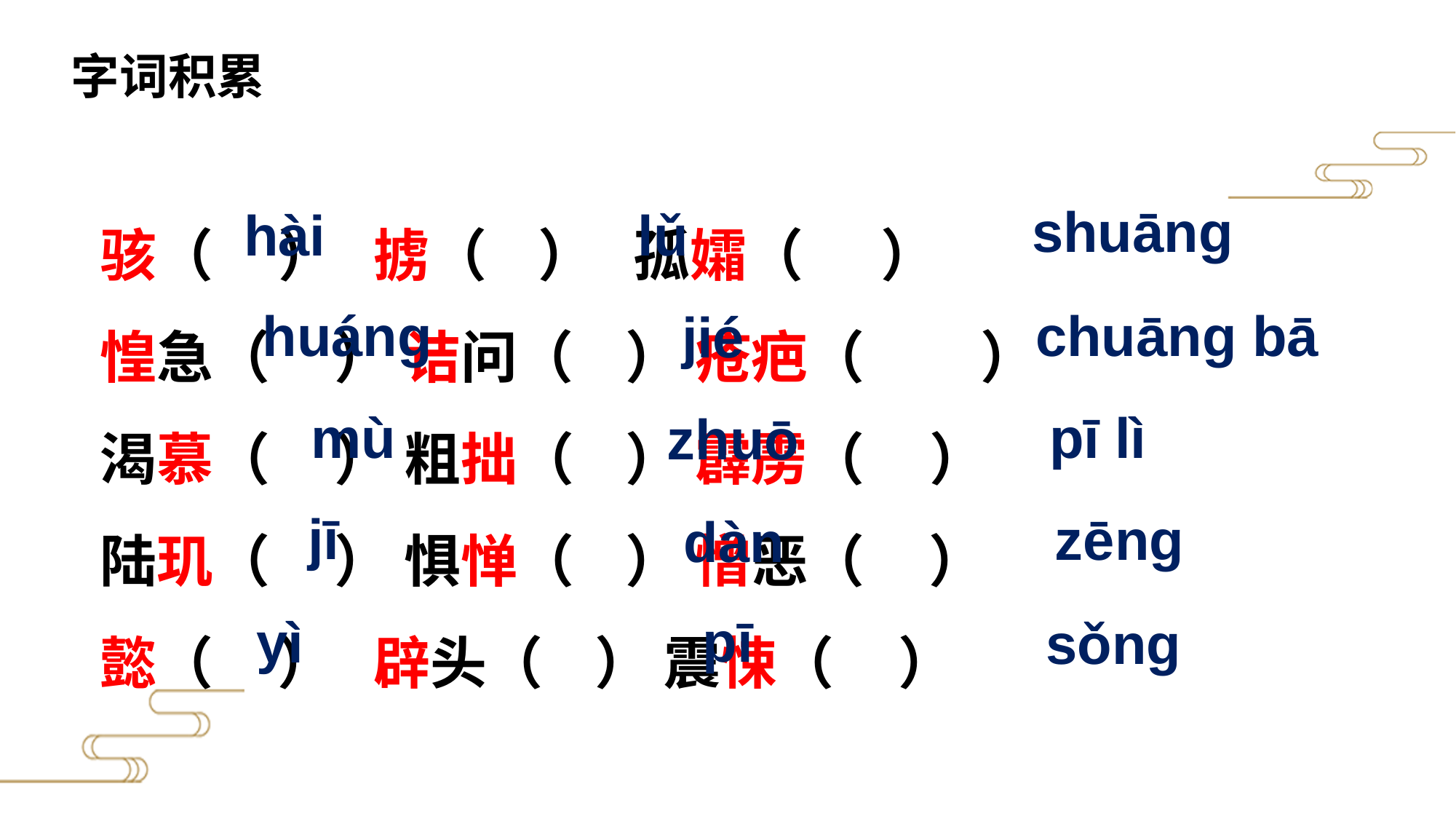

字词积累
骇（     ）   掳（    ）   孤孀（      ）
惶急（     ） 诘问（    ） 疮疤（         ）
渴慕（     ） 粗拙（    ） 霹雳（     ）
陆玑（     ） 惧惮（    ） 憎恶（     ）
懿（     ）   辟头（    ） 震悚（     ）
shuānɡ
hài
lǔ
chuānɡ bā
huánɡ
jié
pī lì
mù
zhuō
jī
zēnɡ
dàn
pī
yì
sǒnɡ